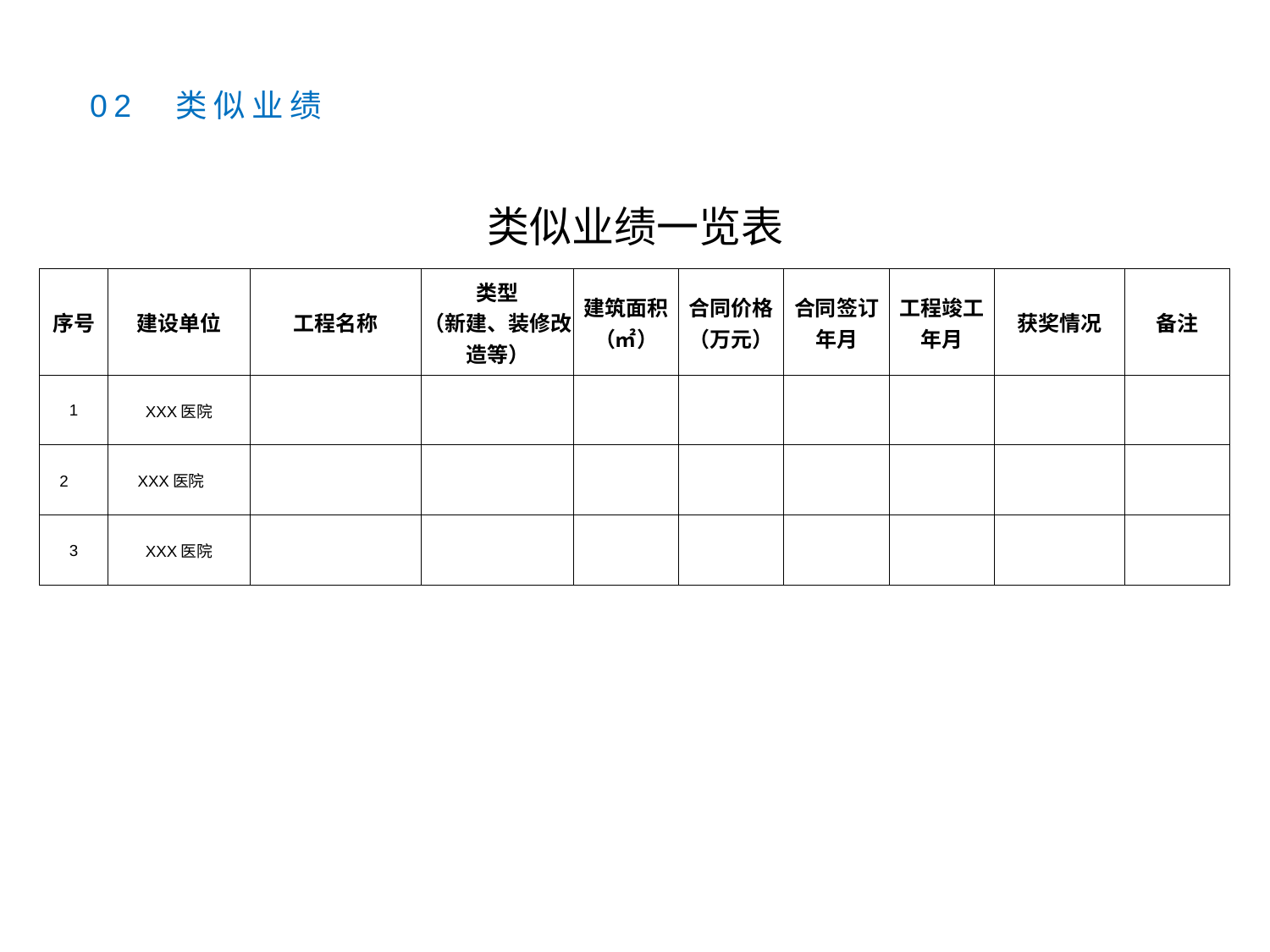

02  类似业绩
| 类似业绩一览表 |  |  |  |  |  |  |  |  |  |
| --- | --- | --- | --- | --- | --- | --- | --- | --- | --- |
| 序号 | 建设单位 | 工程名称 | 类型 （新建、装修改造等） | 建筑面积（㎡） | 合同价格（万元） | 合同签订 年月 | 工程竣工 年月 | 获奖情况 | 备注 |
| 1 | XXX医院 |  |  |  |  |  |  |  |  |
| 2 | XXX医院 |  |  |  |  |  |  |  |  |
| 3 | XXX医院 |  |  |  |  |  |  |  |  |